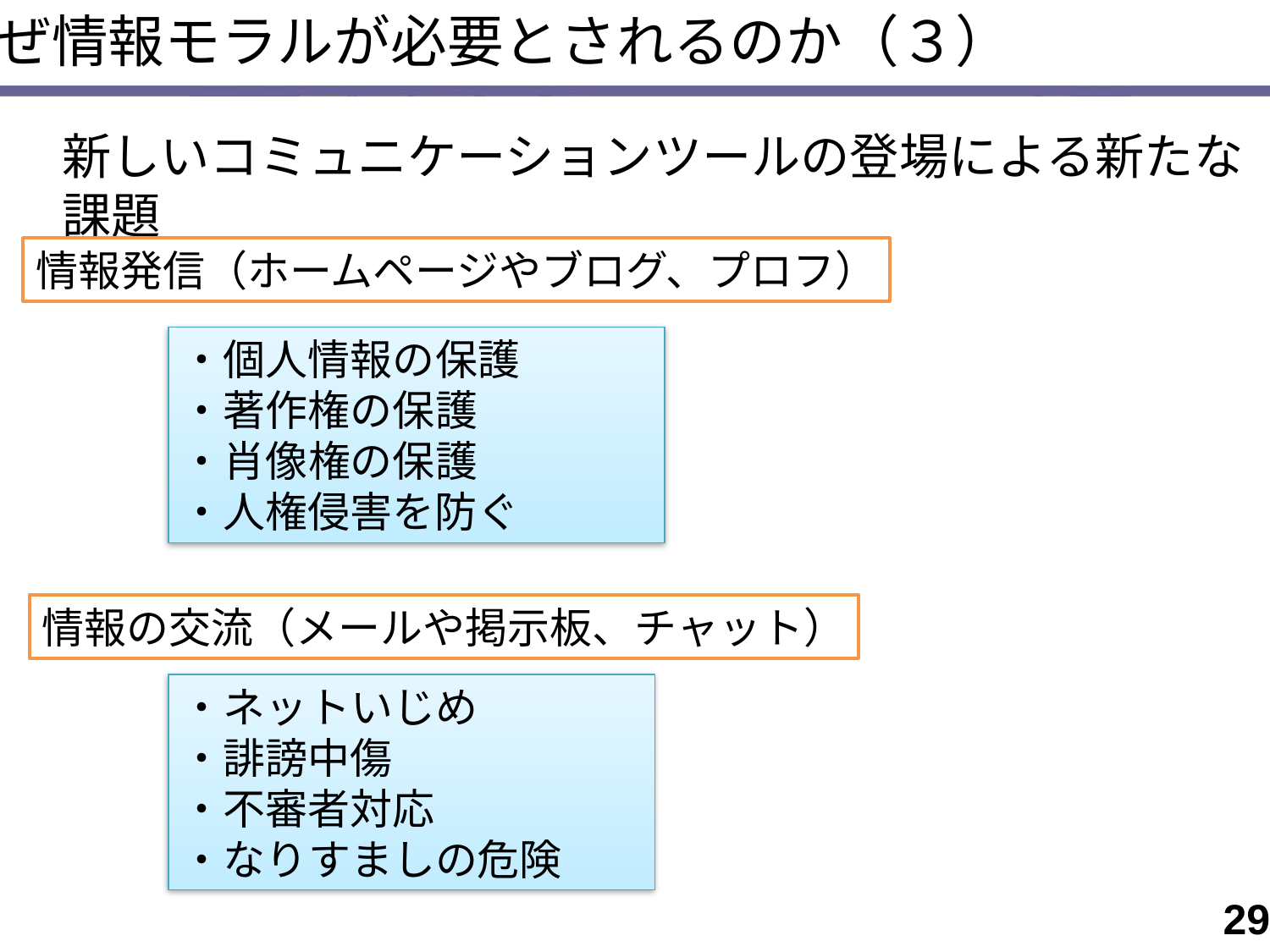

なぜ情報モラルが必要とされるのか（３）
新しいコミュニケーションツールの登場による新たな課題
情報発信（ホームページやブログ、プロフ）
・個人情報の保護
・著作権の保護
・肖像権の保護
・人権侵害を防ぐ
情報の交流（メールや掲示板、チャット）
・ネットいじめ
・誹謗中傷
・不審者対応
・なりすましの危険
29